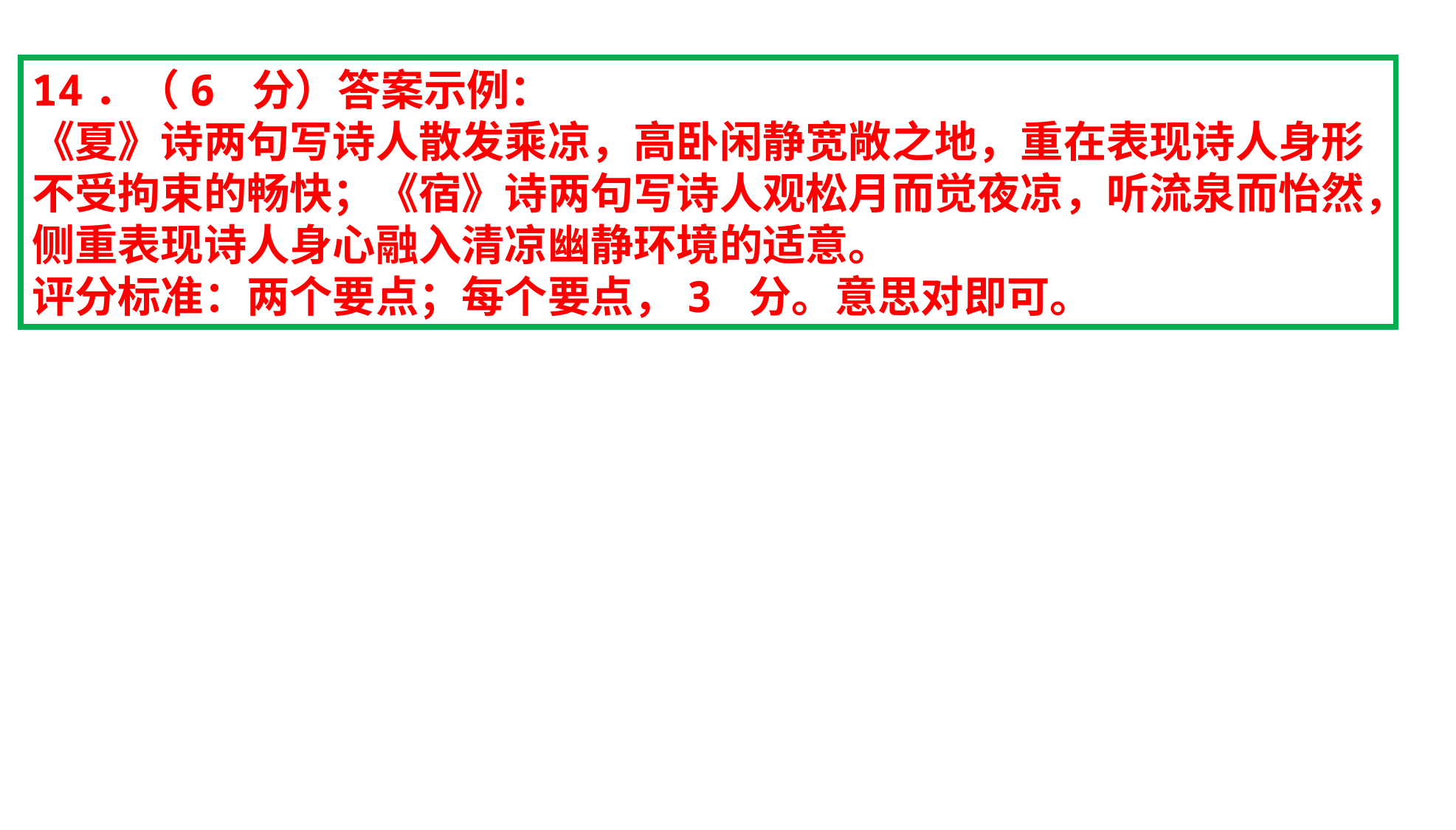

14．（6 分）答案示例：
《夏》诗两句写诗人散发乘凉，高卧闲静宽敞之地，重在表现诗人身形不受拘束的畅快；《宿》诗两句写诗人观松月而觉夜凉，听流泉而怡然，侧重表现诗人身心融入清凉幽静环境的适意。
评分标准：两个要点；每个要点，3 分。意思对即可。